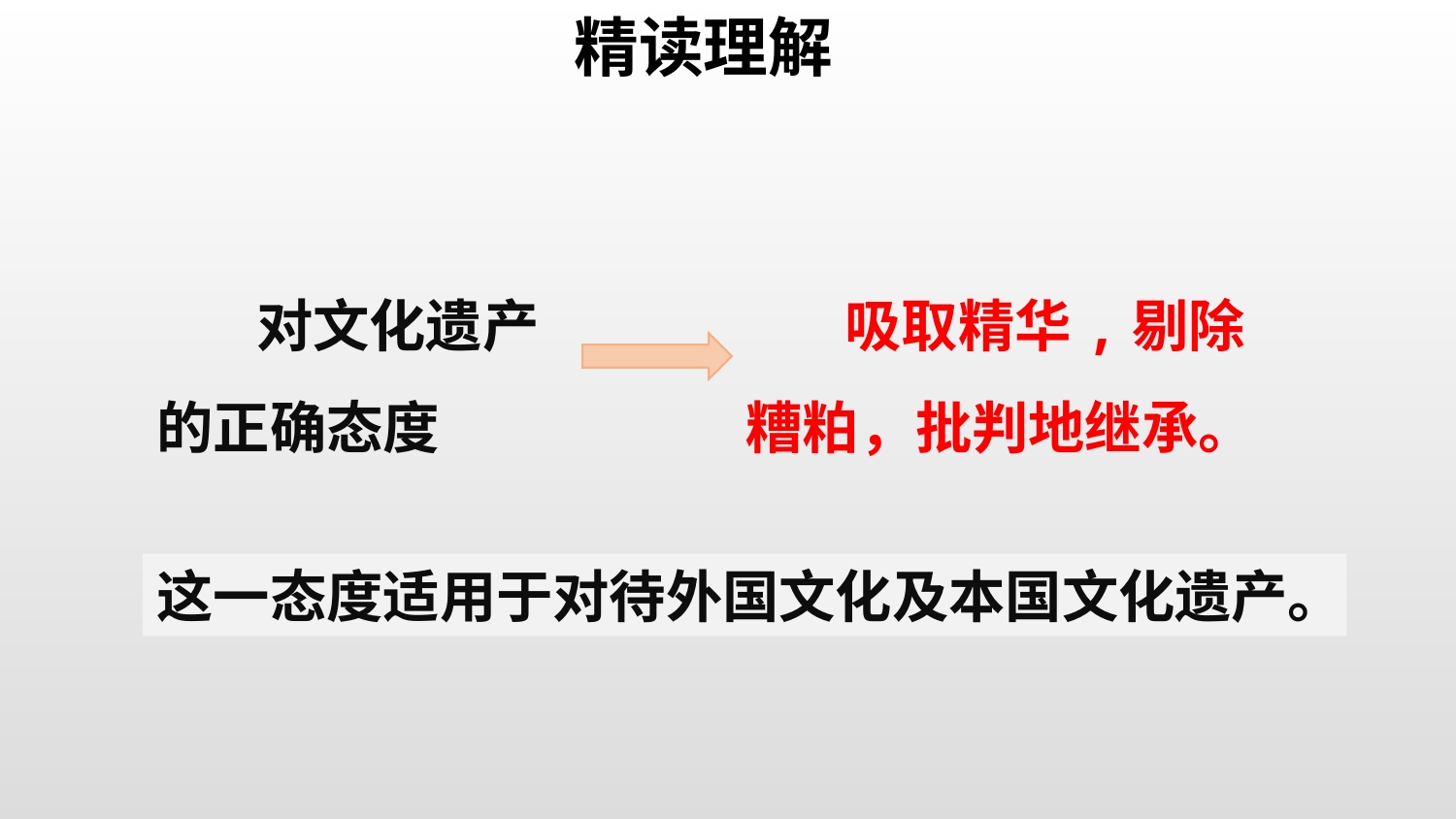

精读理解
 对文化遗产的正确态度
 吸取精华,剔除糟粕，批判地继承。

这一态度适用于对待外国文化及本国文化遗产。